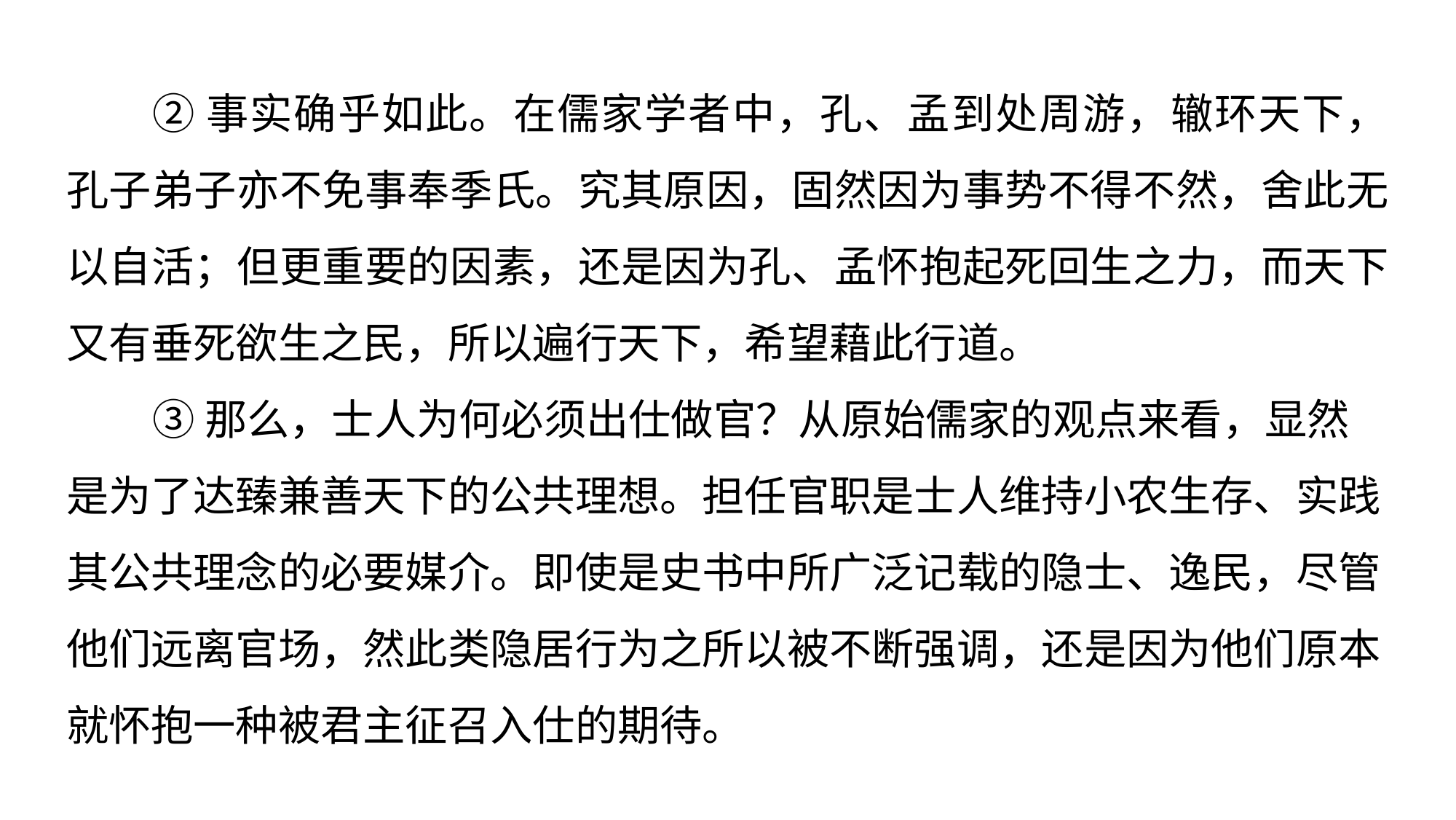

②事实确乎如此。在儒家学者中，孔、孟到处周游，辙环天下，孔子弟子亦不免事奉季氏。究其原因，固然因为事势不得不然，舍此无以自活；但更重要的因素，还是因为孔、孟怀抱起死回生之力，而天下又有垂死欲生之民，所以遍行天下，希望藉此行道。
③那么，士人为何必须出仕做官？从原始儒家的观点来看，显然是为了达臻兼善天下的公共理想。担任官职是士人维持小农生存、实践其公共理念的必要媒介。即使是史书中所广泛记载的隐士、逸民，尽管他们远离官场，然此类隐居行为之所以被不断强调，还是因为他们原本就怀抱一种被君主征召入仕的期待。